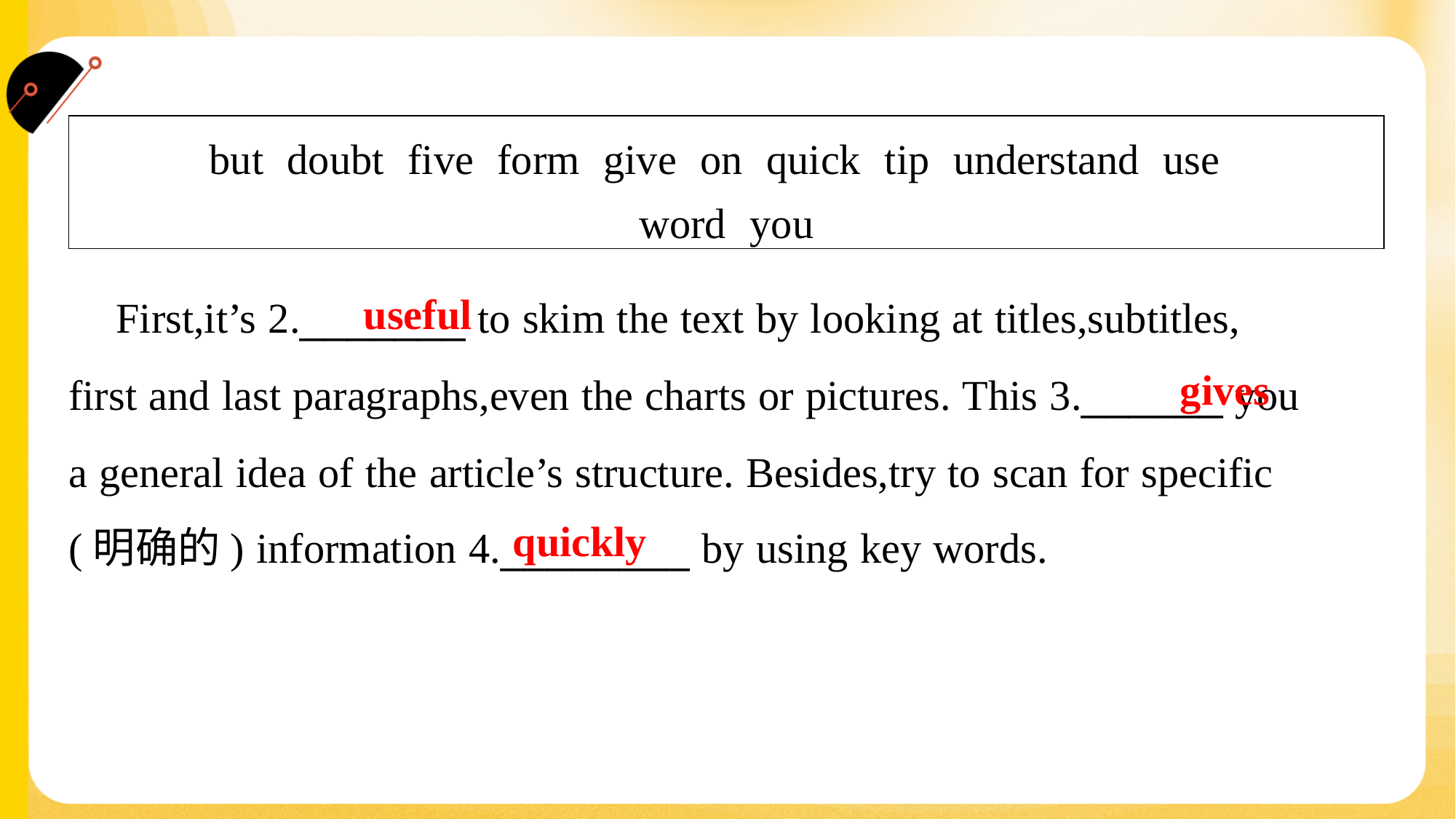

| but doubt five form give on quick tip understand use word you |
| --- |
useful
    First,it’s 2._______ to skim the text by looking at titles,subtitles,
first and last paragraphs,even the charts or pictures. This 3.______ you
a general idea of the article’s structure. Besides,try to scan for specific
(明确的) information 4.________ by using key words.#1.1.1
gives
quickly